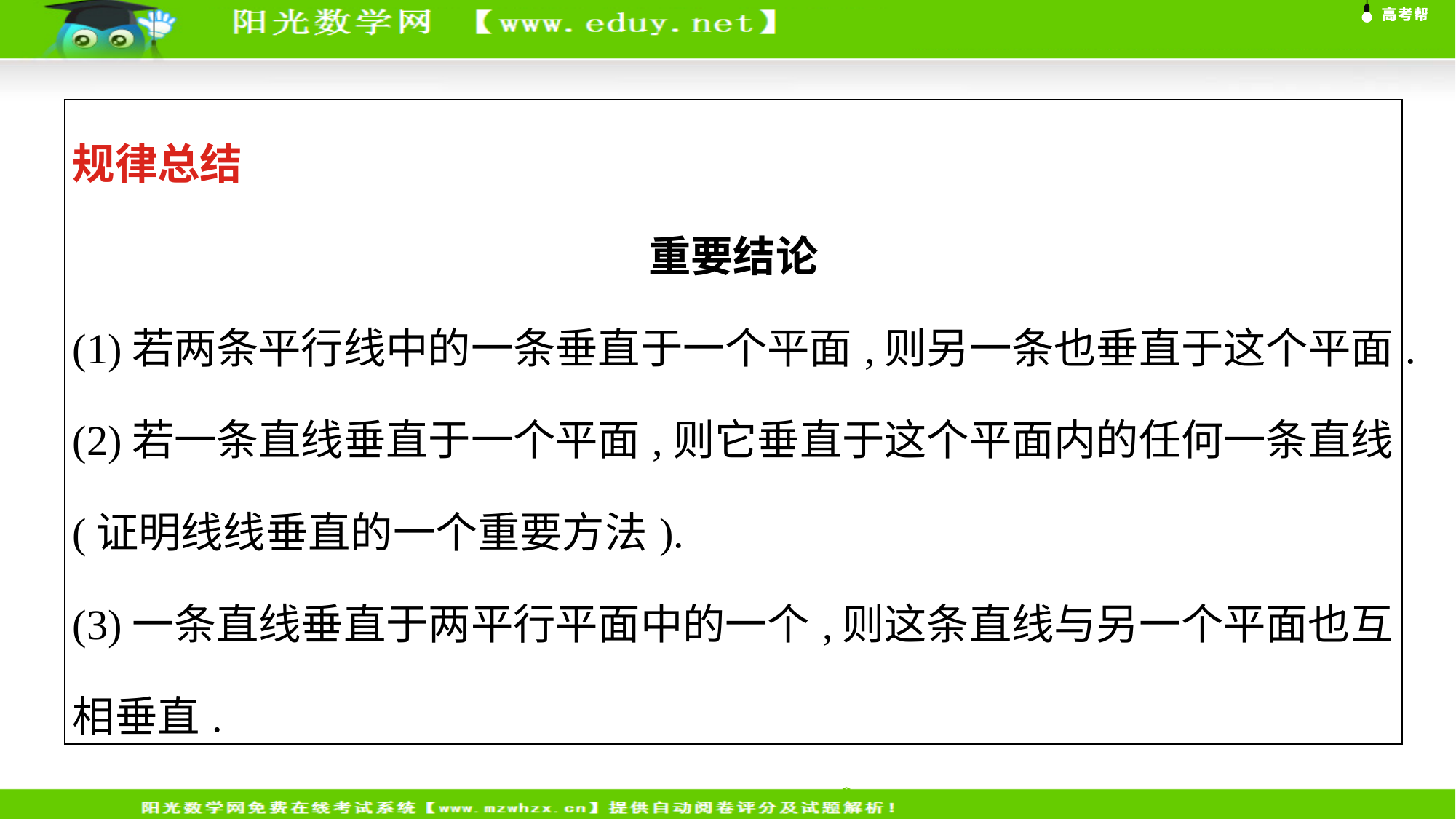

| 规律总结 重要结论 (1)若两条平行线中的一条垂直于一个平面,则另一条也垂直于这个平面. (2)若一条直线垂直于一个平面,则它垂直于这个平面内的任何一条直线(证明线线垂直的一个重要方法). (3)一条直线垂直于两平行平面中的一个,则这条直线与另一个平面也互相垂直. |
| --- |